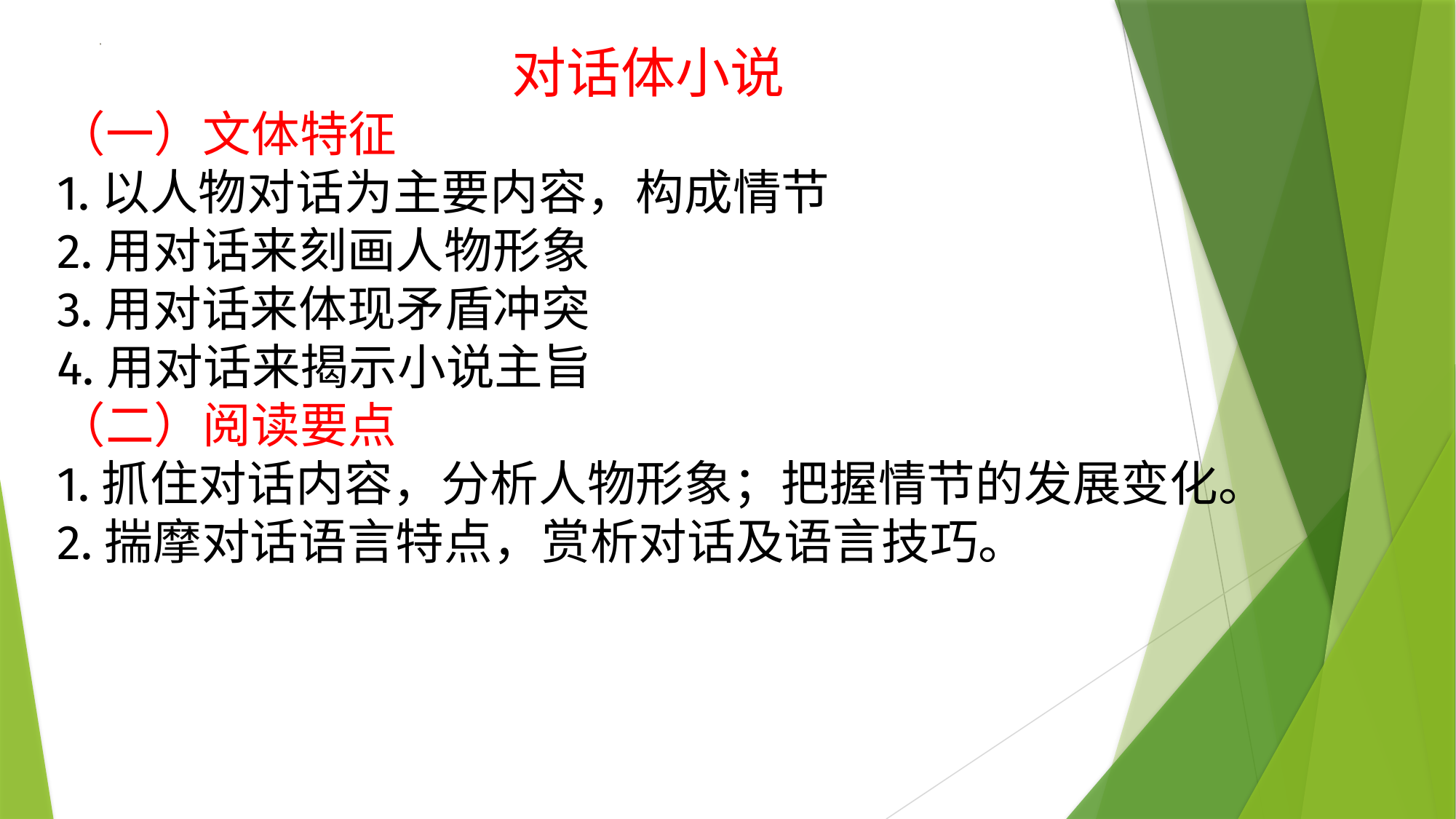

对话体小说
（一）文体特征
1.以人物对话为主要内容，构成情节
2.用对话来刻画人物形象
3.用对话来体现矛盾冲突
4.用对话来揭示小说主旨
（二）阅读要点
1.抓住对话内容，分析人物形象；把握情节的发展变化。
2.揣摩对话语言特点，赏析对话及语言技巧。